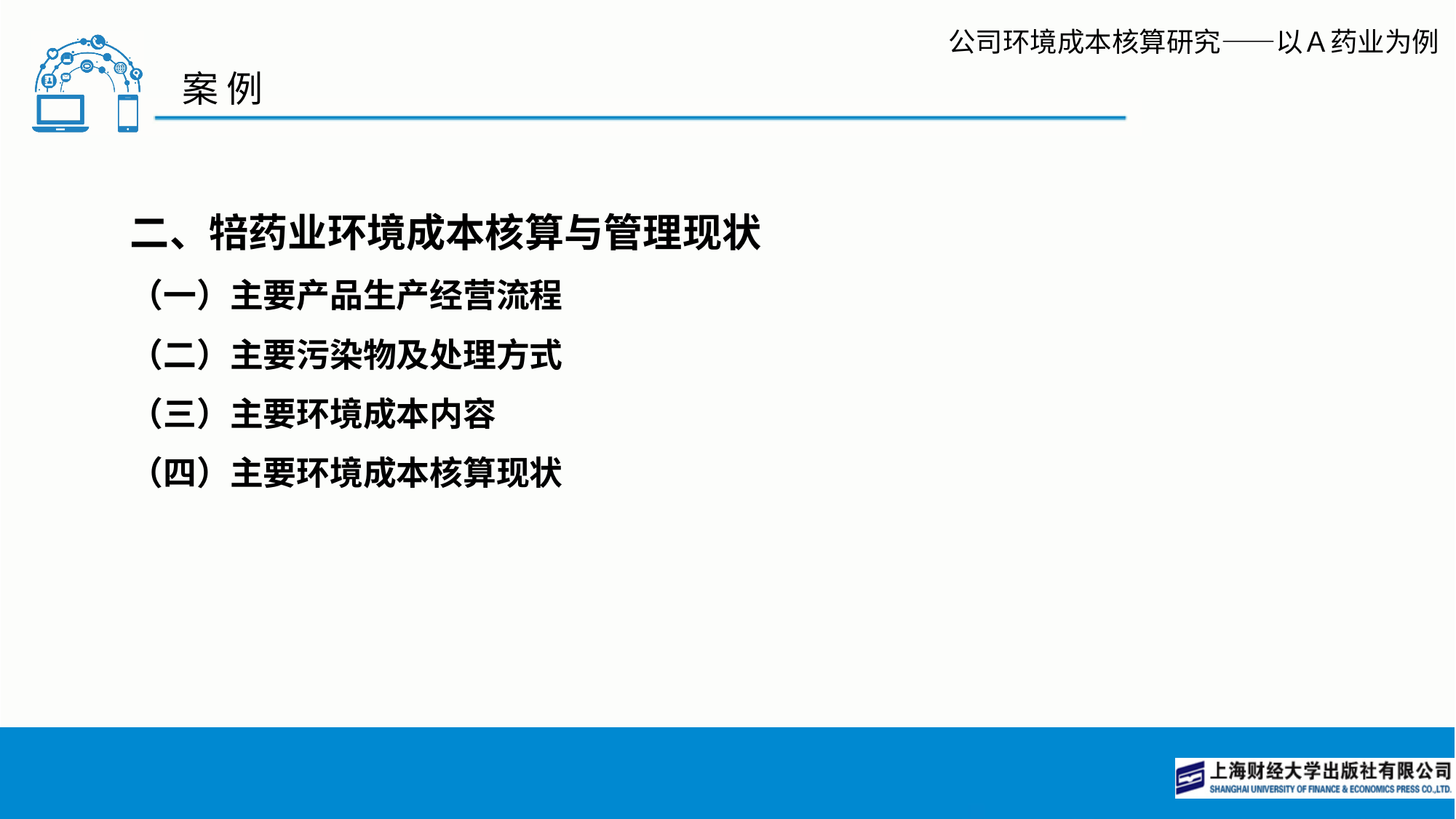

公司环境成本核算研究——以Ａ药业为例
# 案 例
二、犃药业环境成本核算与管理现状
（一）主要产品生产经营流程
（二）主要污染物及处理方式
（三）主要环境成本内容
（四）主要环境成本核算现状